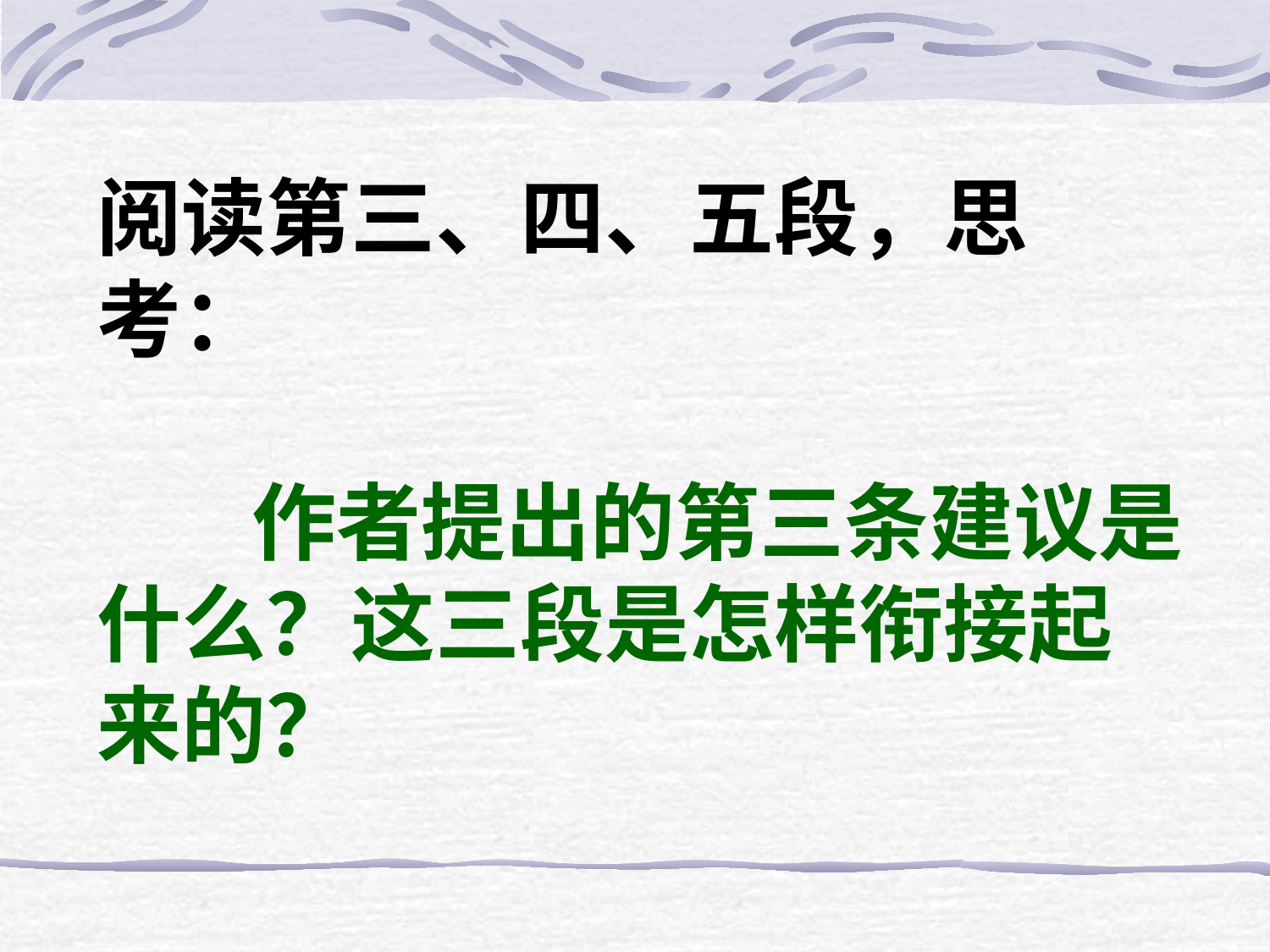

阅读第三、四、五段，思考：

       作者提出的第三条建议是什么？这三段是怎样衔接起来的？